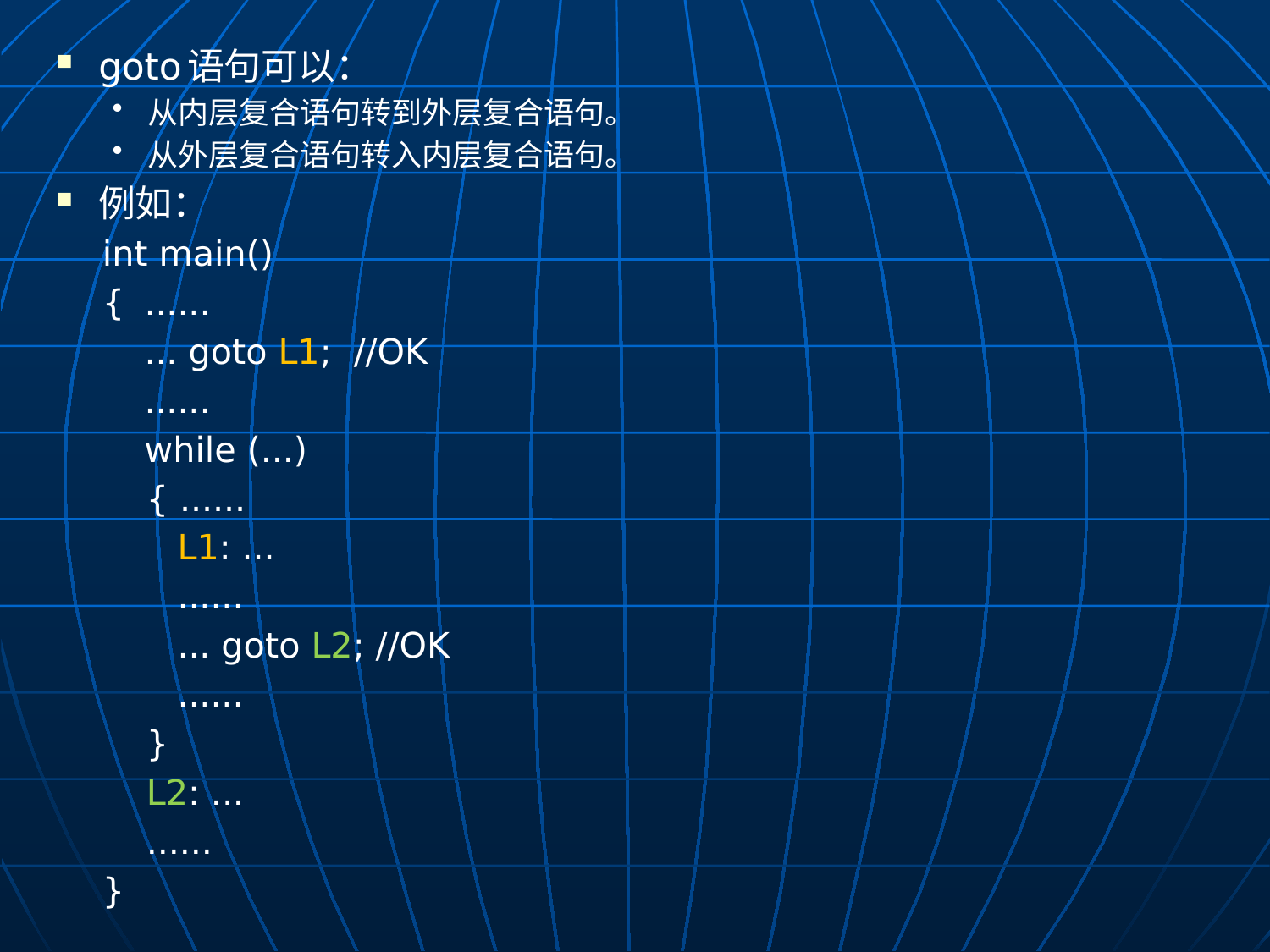

goto语句可以：
从内层复合语句转到外层复合语句。
从外层复合语句转入内层复合语句。
例如：
int main()
{	......
	... goto L1;  //OK
	......
	while (...)
    { ......
	   L1: ...
	   ......
	   ... goto L2; //OK
	   ......
    }
    L2: ...
    ......
}